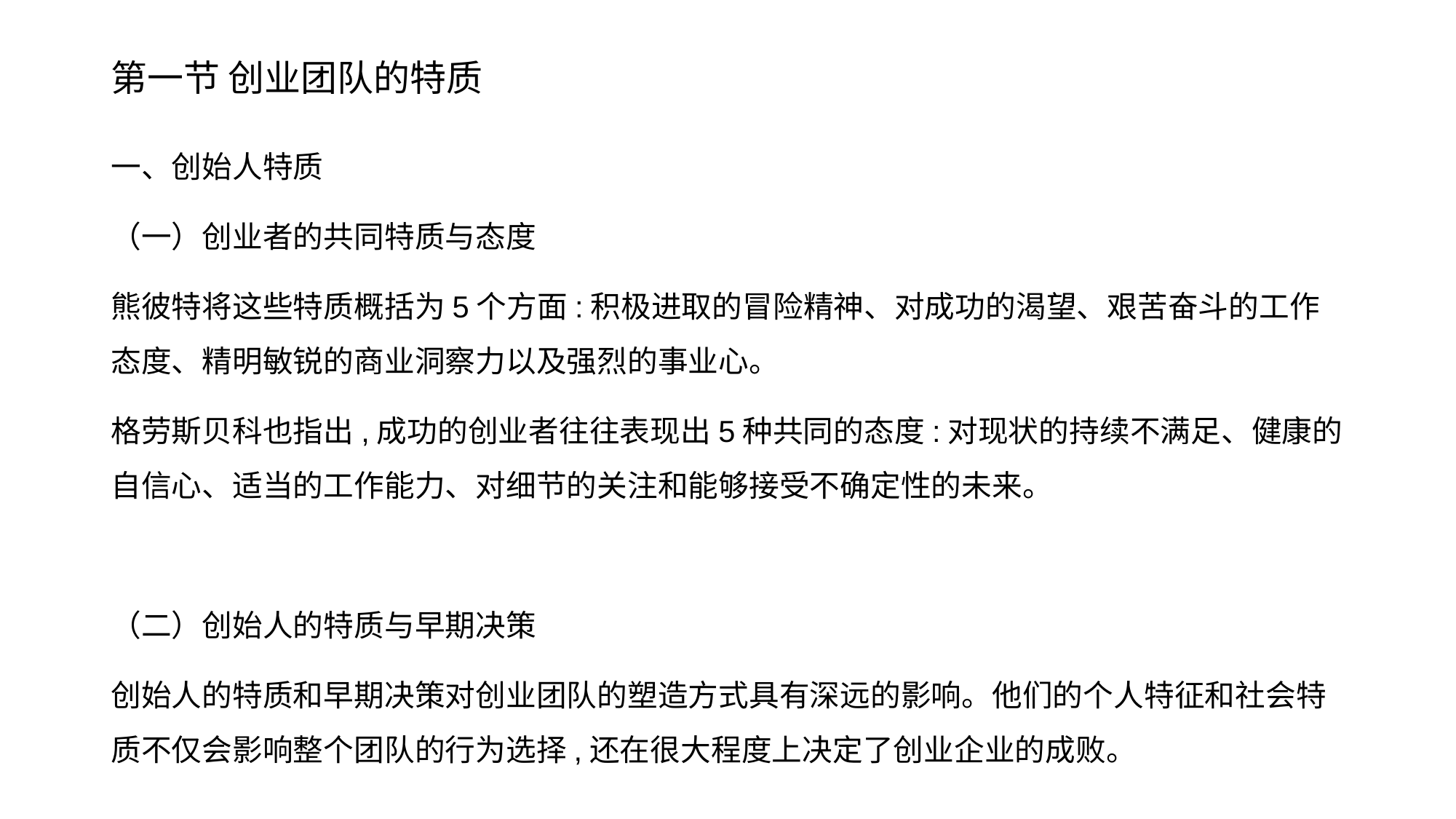

# 第一节 创业团队的特质
一、创始人特质
（一）创业者的共同特质与态度
熊彼特将这些特质概括为5个方面:积极进取的冒险精神、对成功的渴望、艰苦奋斗的工作态度、精明敏锐的商业洞察力以及强烈的事业心。
格劳斯贝科也指出,成功的创业者往往表现出5种共同的态度:对现状的持续不满足、健康的自信心、适当的工作能力、对细节的关注和能够接受不确定性的未来。

（二）创始人的特质与早期决策
创始人的特质和早期决策对创业团队的塑造方式具有深远的影响。他们的个人特征和社会特质不仅会影响整个团队的行为选择,还在很大程度上决定了创业企业的成败。